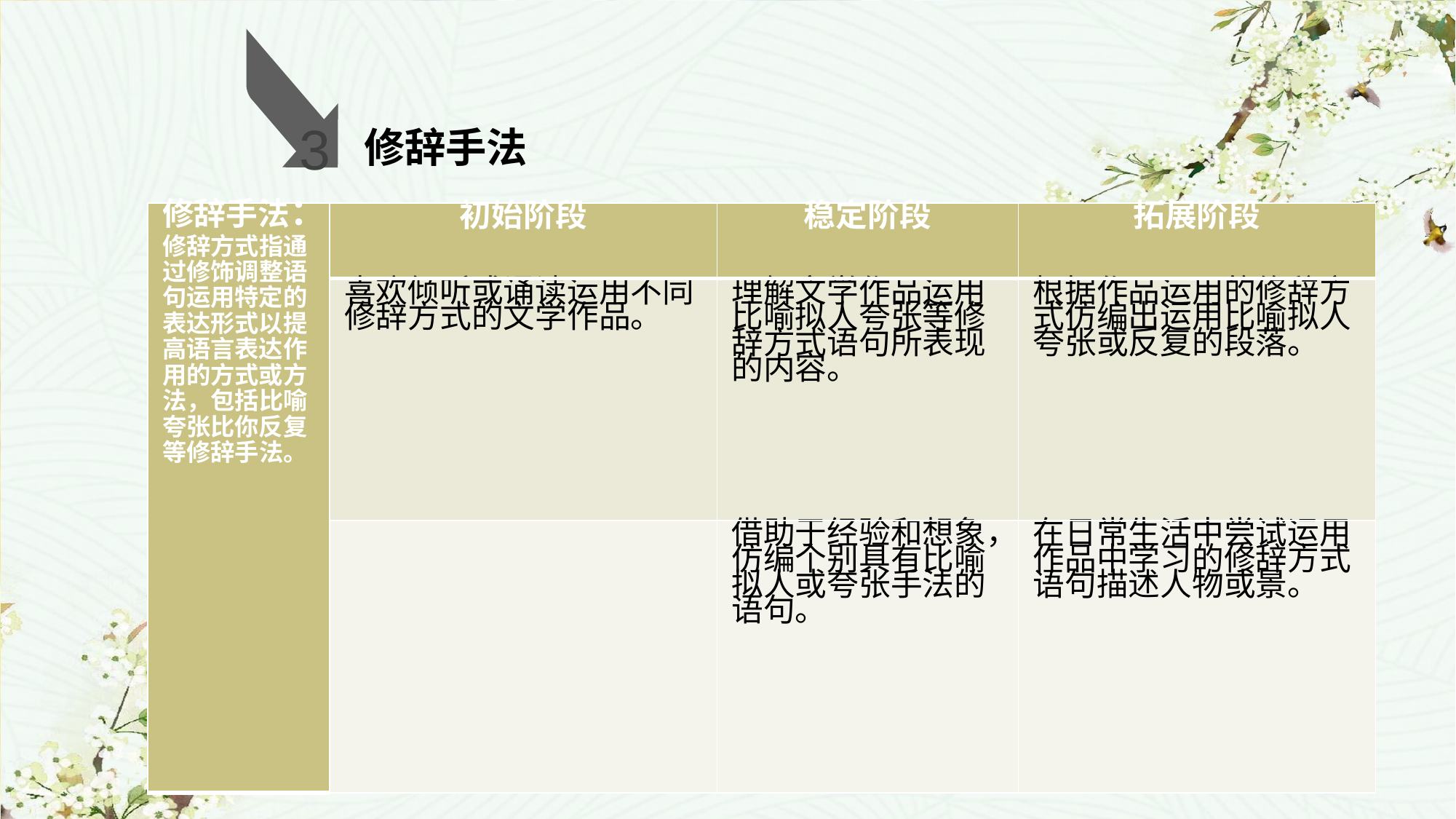

修辞手法
3
| 修辞手法： 修辞方式指通过修饰调整语句运用特定的表达形式以提高语言表达作用的方式或方法，包括比喻夸张比你反复等修辞手法。 | 初始阶段 | 稳定阶段 | 拓展阶段 |
| --- | --- | --- | --- |
|  | 喜欢倾听或诵读运用不同修辞方式的文学作品。 | 理解文学作品运用比喻拟人夸张等修辞方式语句所表现的内容。 | 根据作品运用的修辞方式仿编出运用比喻拟人夸张或反复的段落。 |
|  |  | 借助于经验和想象，仿编个别具有比喻拟人或夸张手法的语句。 | 在日常生活中尝试运用作品中学习的修辞方式语句描述人物或景。 |